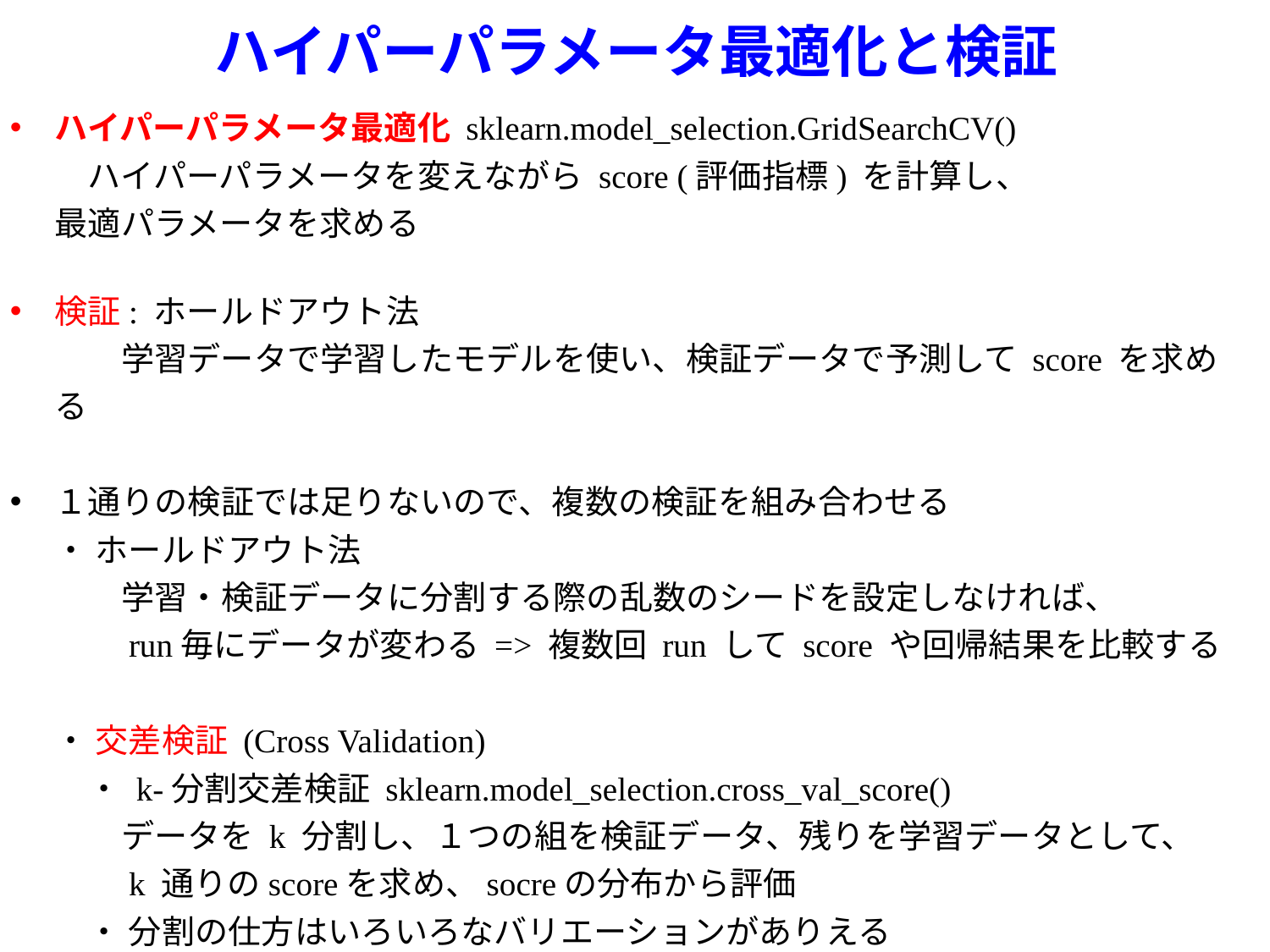

ハイパーパラメータ最適化と検証
ハイパーパラメータ最適化 sklearn.model_selection.GridSearchCV()
　ハイパーパラメータを変えながら score (評価指標) を計算し、
最適パラメータを求める
検証: ホールドアウト法
　　学習データで学習したモデルを使い、検証データで予測して score を求める
１通りの検証では足りないので、複数の検証を組み合わせる
・ ホールドアウト法
　　学習・検証データに分割する際の乱数のシードを設定しなければ、
　　run毎にデータが変わる => 複数回 run して score や回帰結果を比較する
・ 交差検証 (Cross Validation)
　・ k-分割交差検証 sklearn.model_selection.cross_val_score()
　　データを k 分割し、１つの組を検証データ、残りを学習データとして、
　　k 通りのscoreを求め、socreの分布から評価
　・ 分割の仕方はいろいろなバリエーションがありえる